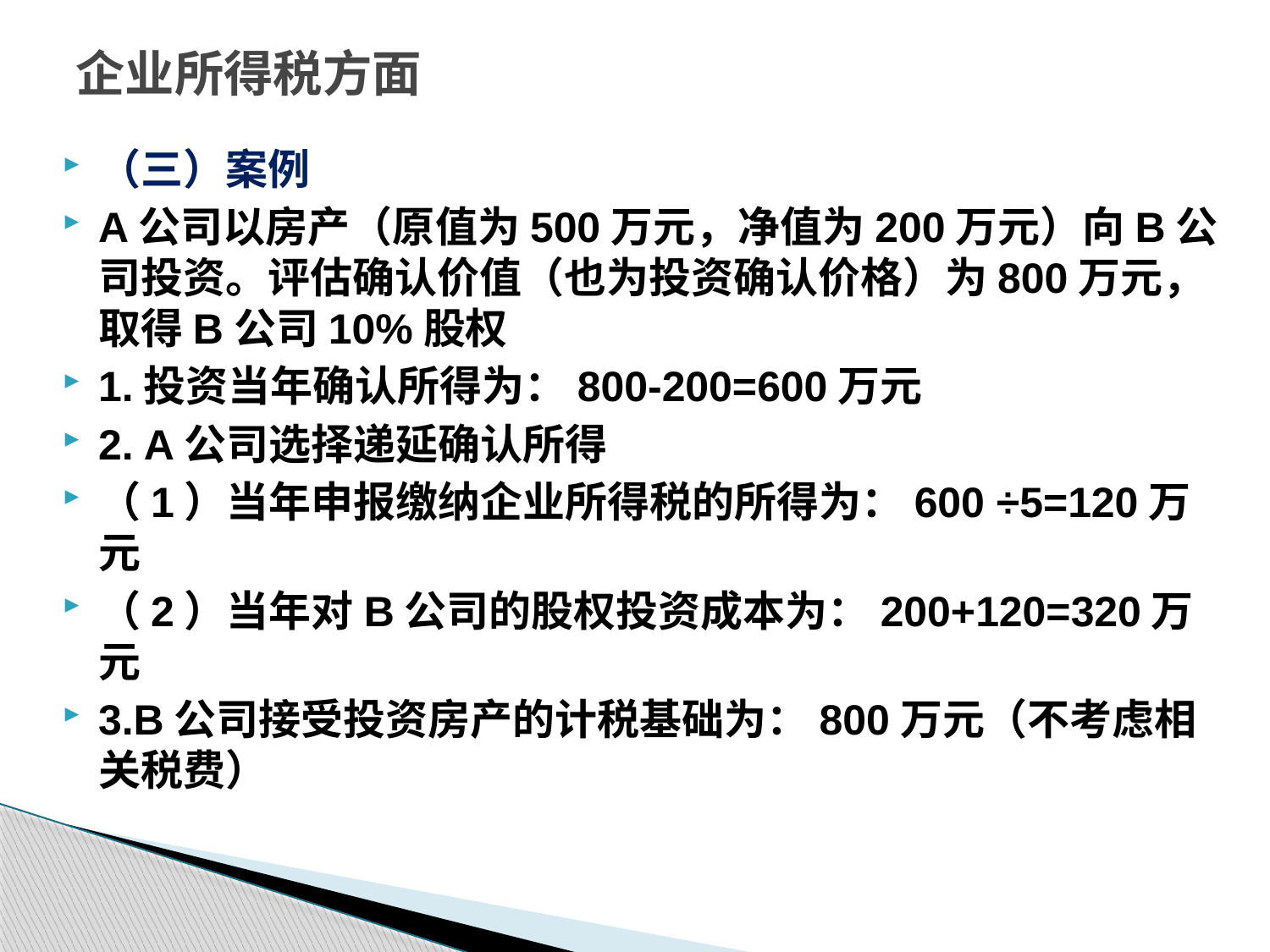

# 企业所得税方面
（三）案例
A公司以房产（原值为500万元，净值为200万元）向B公司投资。评估确认价值（也为投资确认价格）为800万元，取得B公司10%股权
1.投资当年确认所得为：800-200=600万元
2. A公司选择递延确认所得
（1）当年申报缴纳企业所得税的所得为：600 ÷5=120万元
（2）当年对B公司的股权投资成本为：200+120=320万元
3.B公司接受投资房产的计税基础为：800万元（不考虑相关税费）